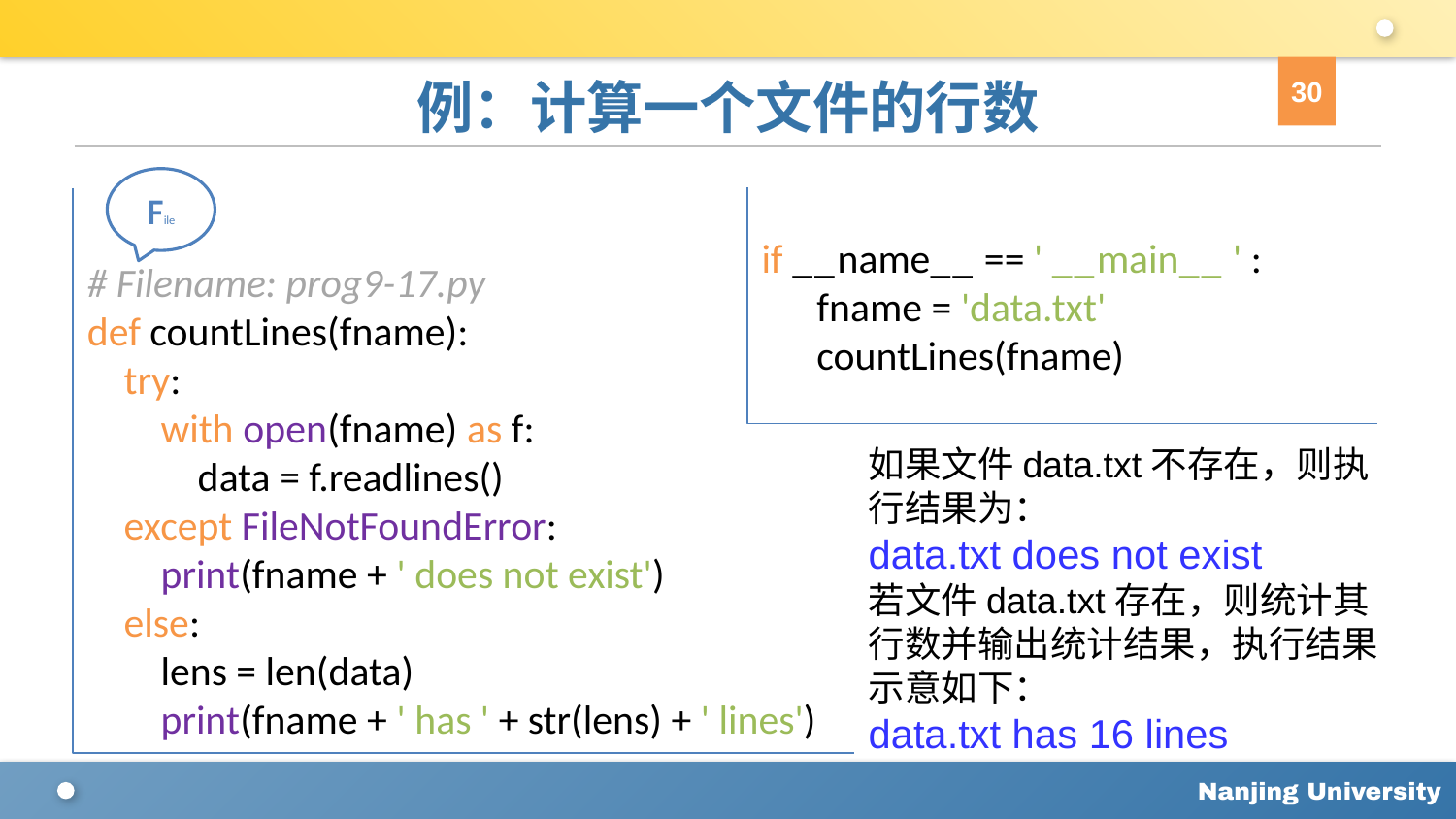

30
# 例：计算一个文件的行数
File

# Filename: prog9-17.py
def countLines(fname):
    try:
        with open(fname) as f:
            data = f.readlines()
    except FileNotFoundError:
        print(fname + ' does not exist')
    else:
        lens = len(data)
        print(fname + ' has ' + str(lens) + ' lines')
if __name__ == ' __main__ ' :
      fname = 'data.txt'
      countLines(fname)
如果文件data.txt不存在，则执行结果为：
data.txt does not exist
若文件data.txt存在，则统计其行数并输出统计结果，执行结果示意如下：
data.txt has 16 lines